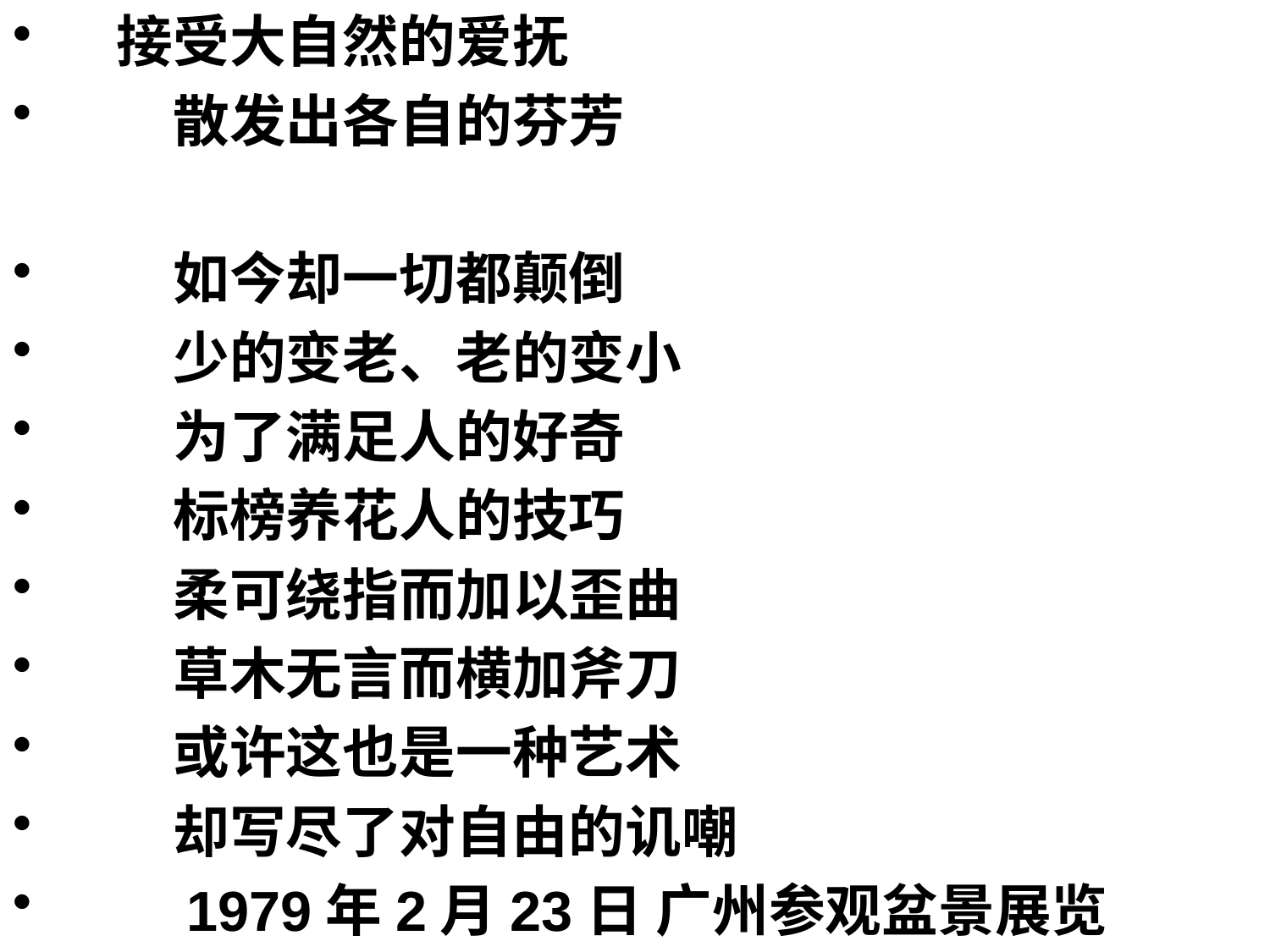

接受大自然的爱抚
　　散发出各自的芬芳

　　如今却一切都颠倒
　　少的变老、老的变小
　　为了满足人的好奇
　　标榜养花人的技巧
　　柔可绕指而加以歪曲
　　草木无言而横加斧刀
　　或许这也是一种艺术
　　却写尽了对自由的讥嘲
　　1979年2月23日 广州参观盆景展览